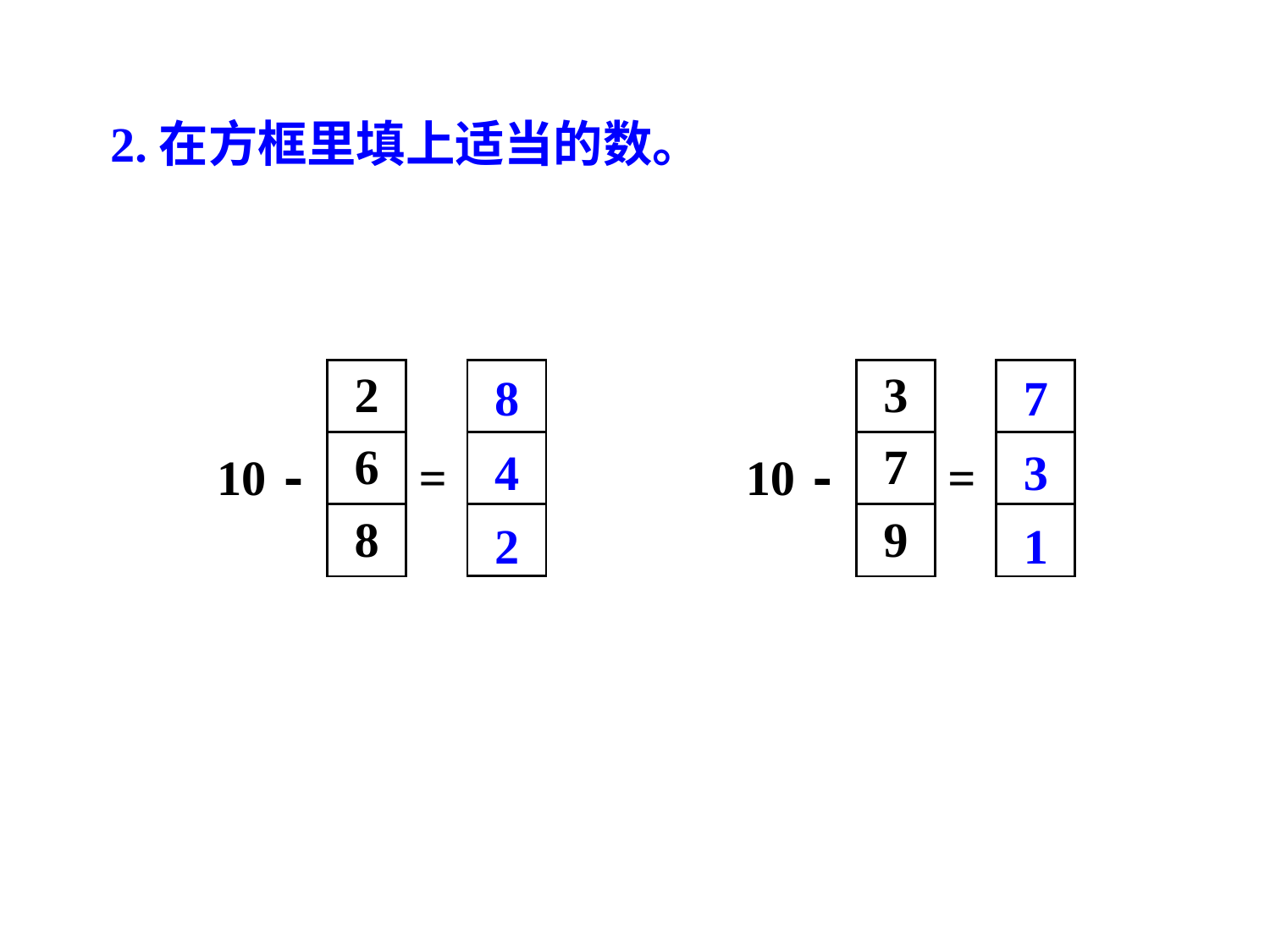

2.在方框里填上适当的数。
8
4
2
7
3
1
| 2 |
| --- |
| 6 |
| 8 |
|  |
| --- |
|  |
|  |
| 3 |
| --- |
| 7 |
| 9 |
|  |
| --- |
|  |
|  |
10 -         =
10 -         =